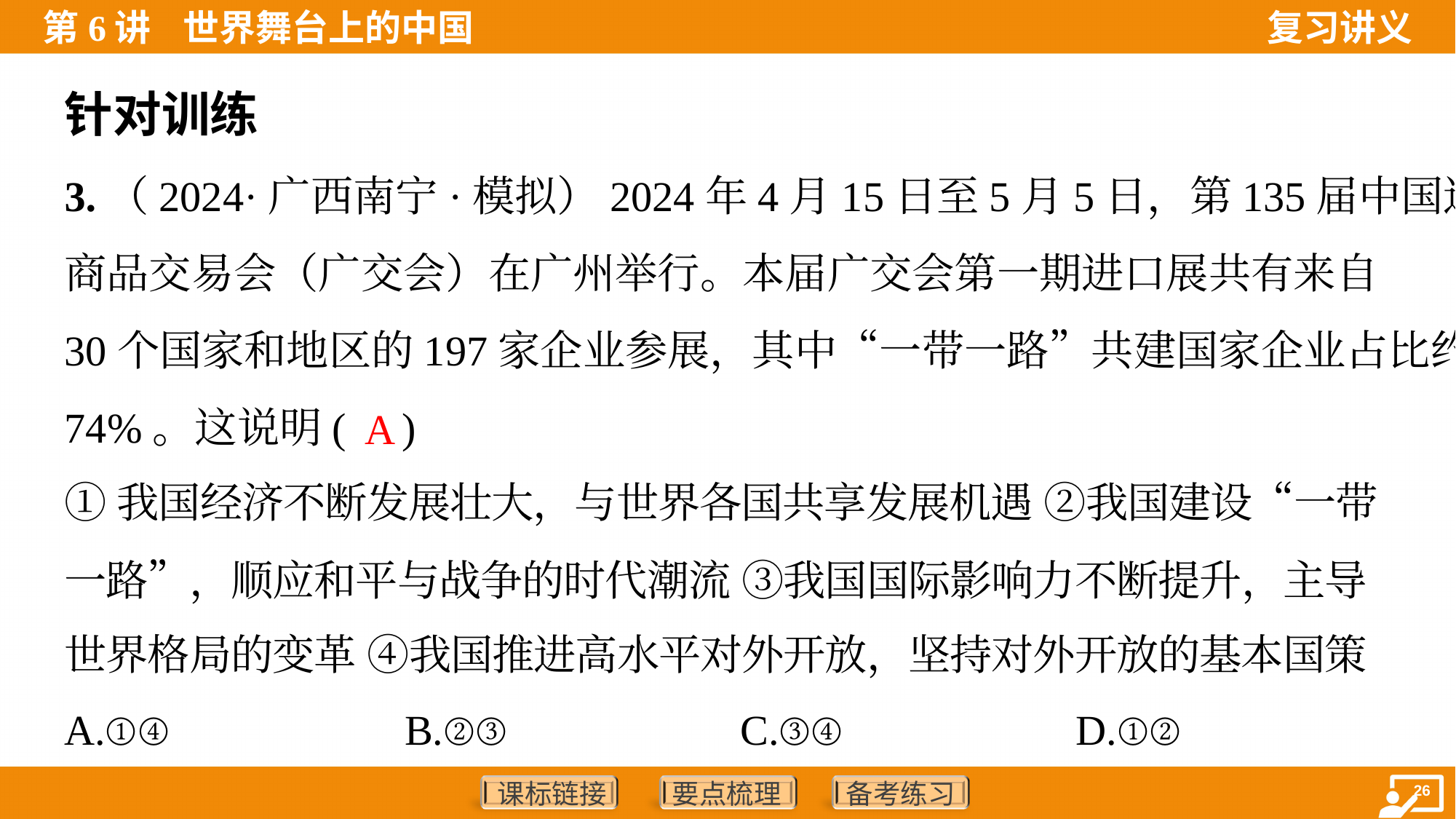

针对训练
3.（2024·广西南宁·模拟）2024年4月15日至5月5日，第135届中国进出口
商品交易会（广交会）在广州举行。本届广交会第一期进口展共有来自
30个国家和地区的197家企业参展，其中“一带一路”共建国家企业占比约
74%。这说明(     )
A
①我国经济不断发展壮大，与世界各国共享发展机遇 ②我国建设“一带
一路”，顺应和平与战争的时代潮流 ③我国国际影响力不断提升，主导
世界格局的变革 ④我国推进高水平对外开放，坚持对外开放的基本国策
A.①④	B.②③	C.③④	D.①②